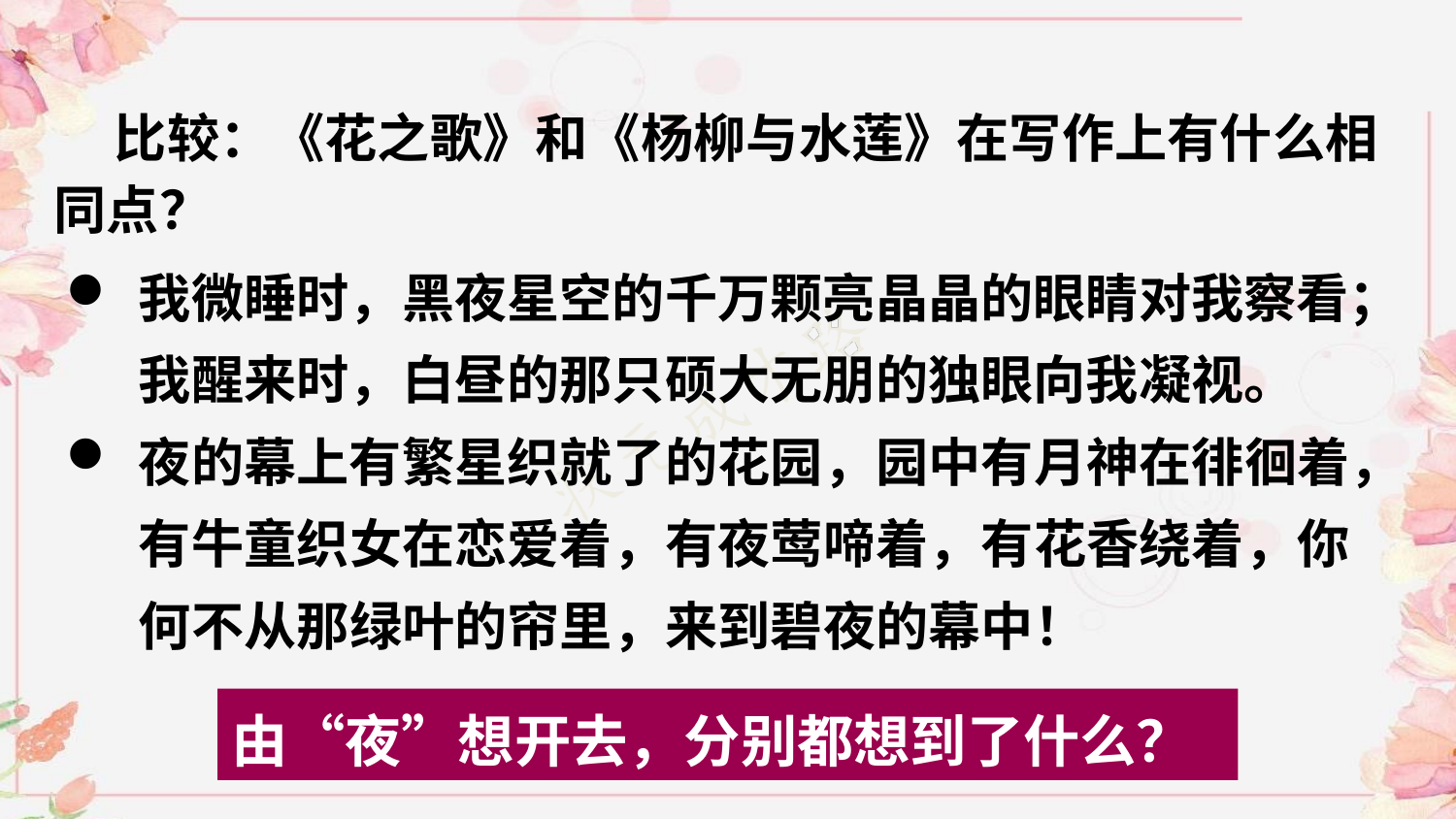

比较：《花之歌》和《杨柳与水莲》在写作上有什么相同点？
我微睡时，黑夜星空的千万颗亮晶晶的眼睛对我察看；我醒来时，白昼的那只硕大无朋的独眼向我凝视。
夜的幕上有繁星织就了的花园，园中有月神在徘徊着，有牛童织女在恋爱着，有夜莺啼着，有花香绕着，你何不从那绿叶的帘里，来到碧夜的幕中！
由“夜”想开去，分别都想到了什么？